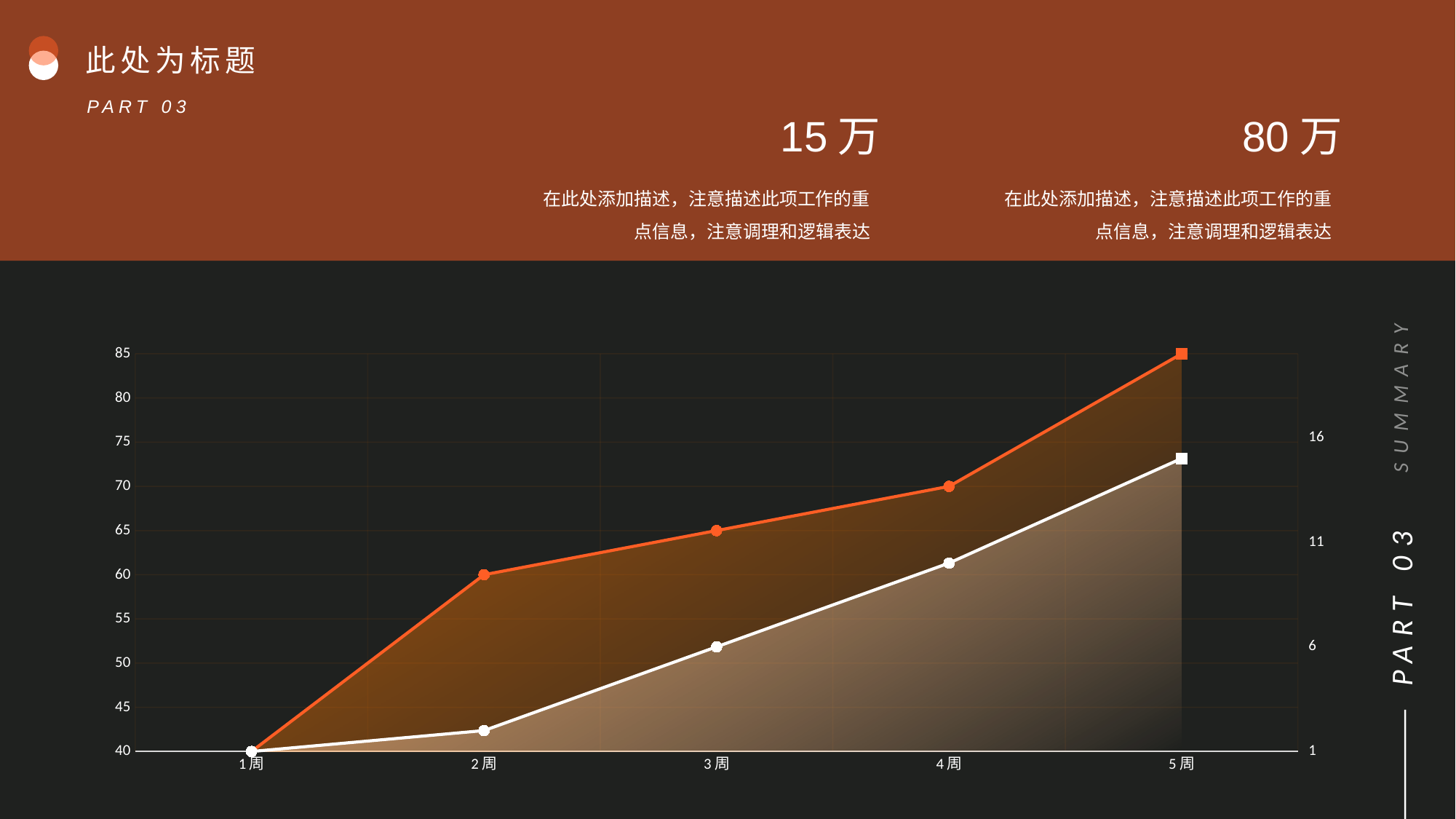

SUMMARY REPORT
此处为标题

PART 03
15万
80万
在此处添加描述，注意描述此项工作的重点信息，注意调理和逻辑表达
在此处添加描述，注意描述此项工作的重点信息，注意调理和逻辑表达

### Chart

| Category | 列1 | 列2 | 粉丝数量（万） | 销售额（万元） |
|---|---|---|---|---|
| 1周 | 40.0 | 1.0 | 40.0 | 1.0 |
| 2周 | 60.0 | 2.0 | 60.0 | 2.0 |
| 3周 | 65.0 | 6.0 | 65.0 | 6.0 |
| 4周 | 70.0 | 10.0 | 70.0 | 10.0 |
| 5周 | 85.0 | 15.0 | 85.0 | 15.0 |
PART 03